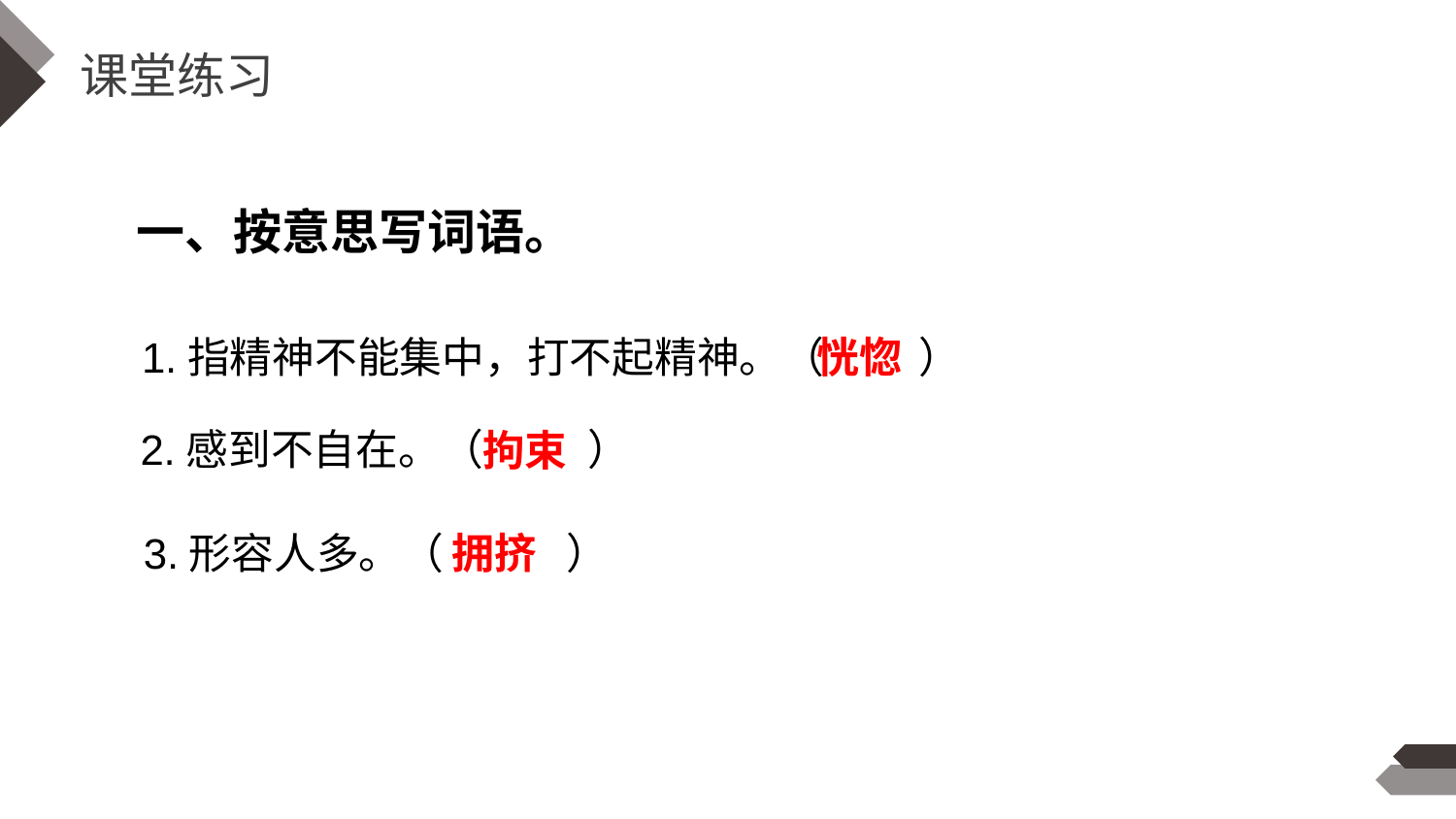

课堂练习
一、按意思写词语。
1.指精神不能集中，打不起精神。（          ）
恍惚
2.感到不自在。（           ）
拘束
3.形容人多。（             ）
拥挤